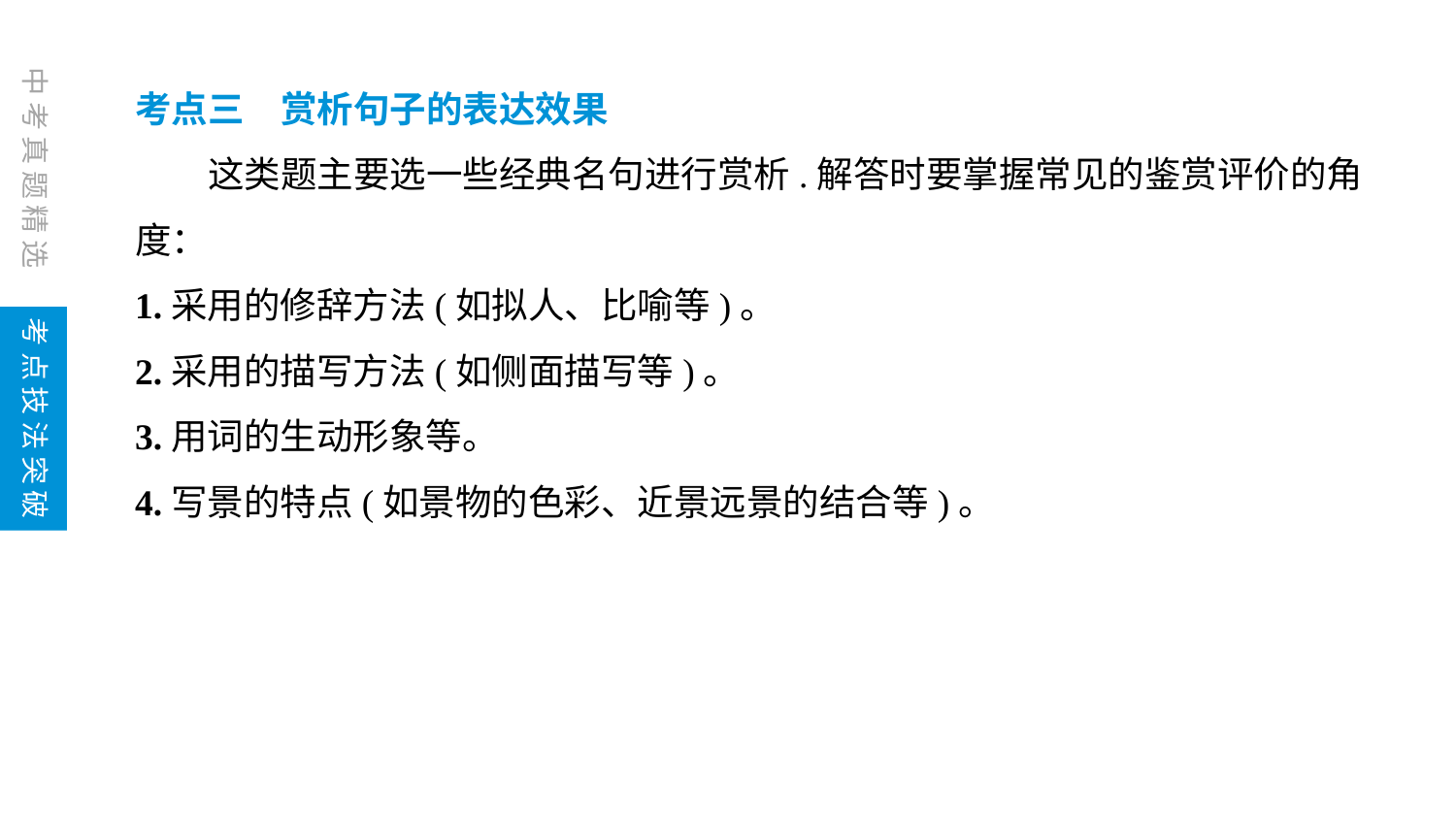

考点三　赏析句子的表达效果
　　这类题主要选一些经典名句进行赏析.解答时要掌握常见的鉴赏评价的角度：
1.采用的修辞方法(如拟人、比喻等)。
2.采用的描写方法(如侧面描写等)。
3.用词的生动形象等。
4.写景的特点(如景物的色彩、近景远景的结合等)。